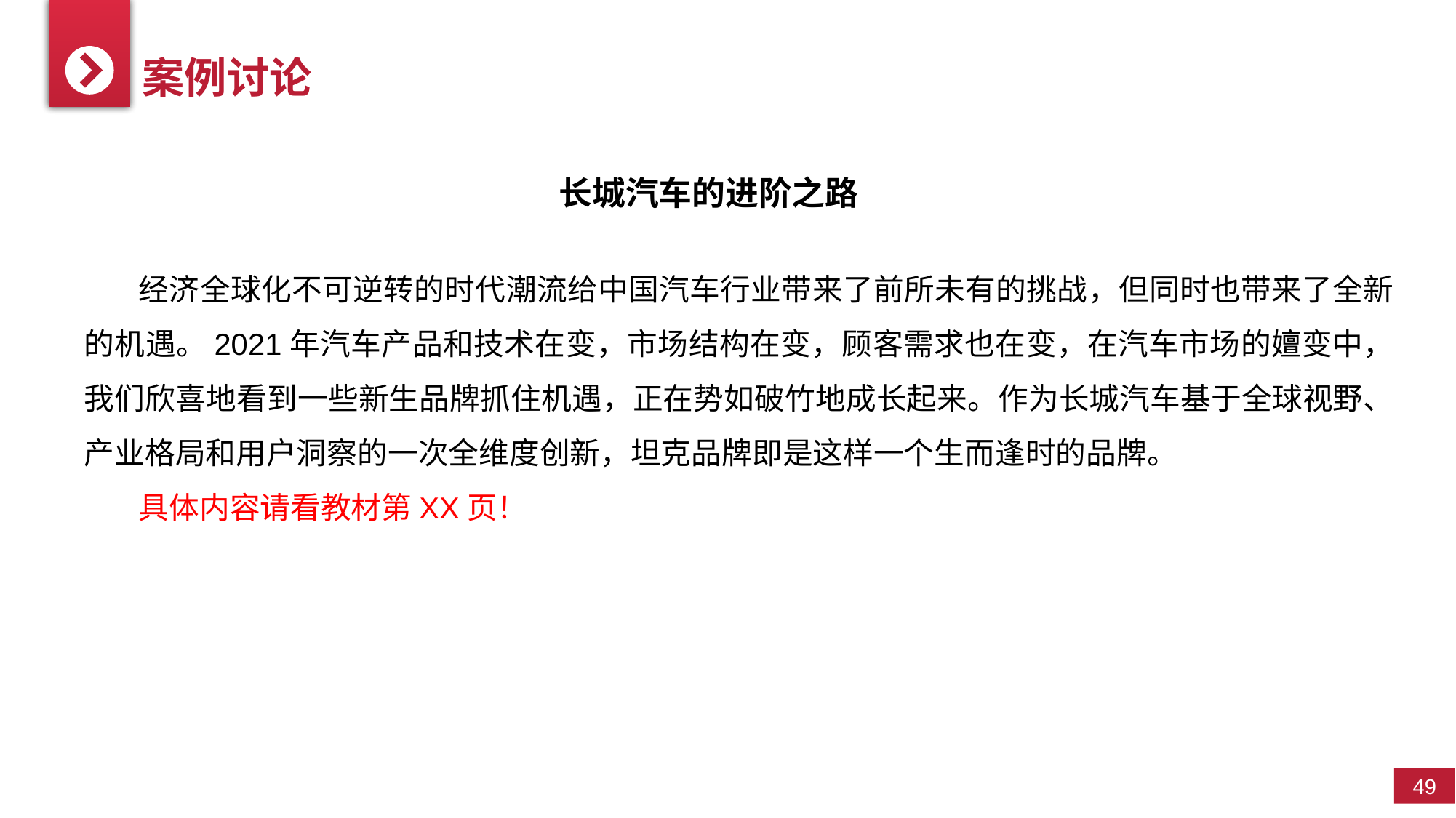

案例讨论

长城汽车的进阶之路
经济全球化不可逆转的时代潮流给中国汽车行业带来了前所未有的挑战，但同时也带来了全新的机遇。2021年汽车产品和技术在变，市场结构在变，顾客需求也在变，在汽车市场的嬗变中，我们欣喜地看到一些新生品牌抓住机遇，正在势如破竹地成长起来。作为长城汽车基于全球视野、产业格局和用户洞察的一次全维度创新，坦克品牌即是这样一个生而逢时的品牌。
具体内容请看教材第XX页！